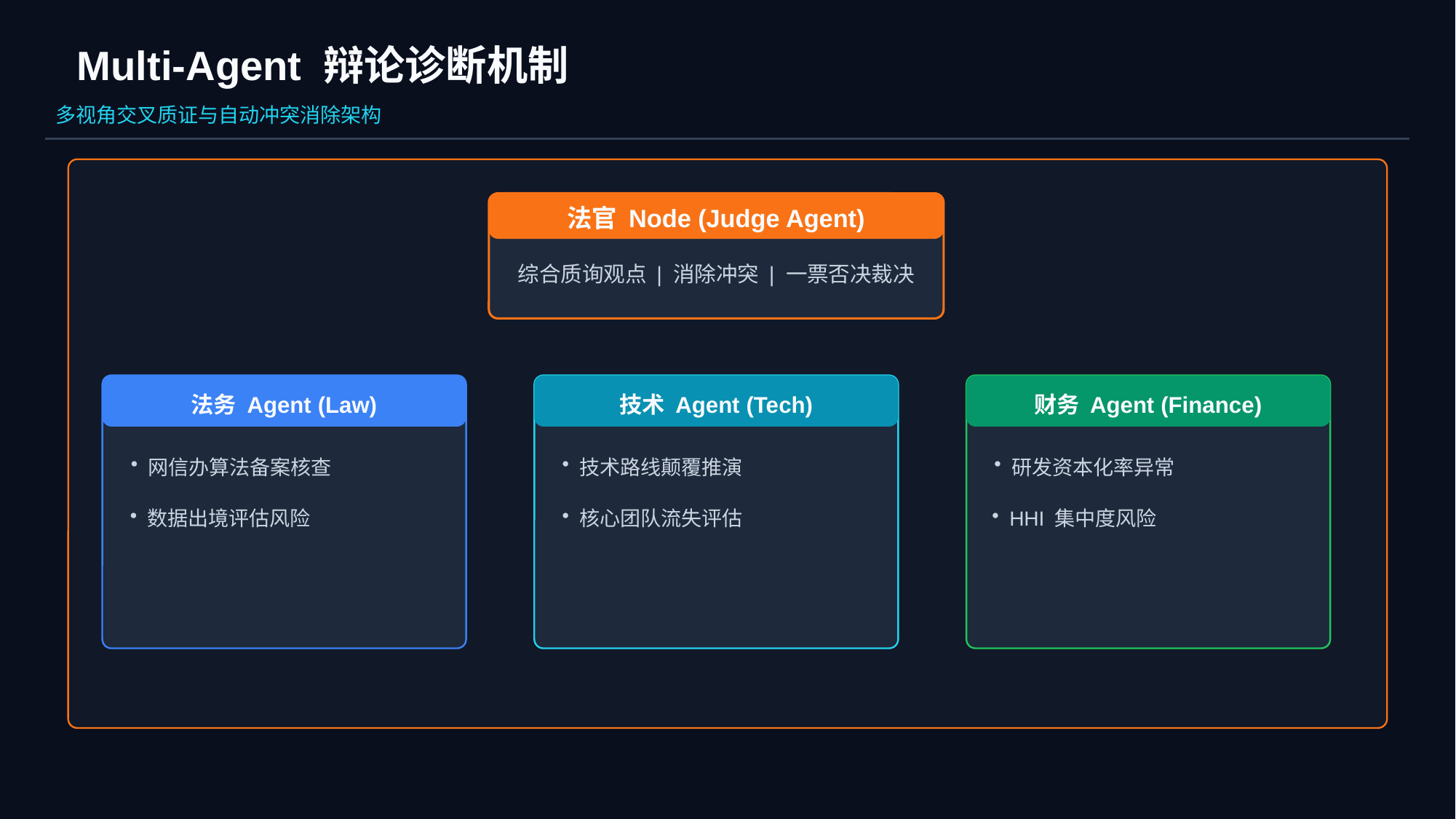

Multi-Agent 辩论诊断机制
多视角交叉质证与自动冲突消除架构

法官 Node (Judge Agent)
综合质询观点 | 消除冲突 | 一票否决裁决

法务 Agent (Law)
技术 Agent (Tech)
财务 Agent (Finance)
网信办算法备案核查
技术路线颠覆推演
研发资本化率异常
数据出境评估风险
核心团队流失评估
HHI 集中度风险